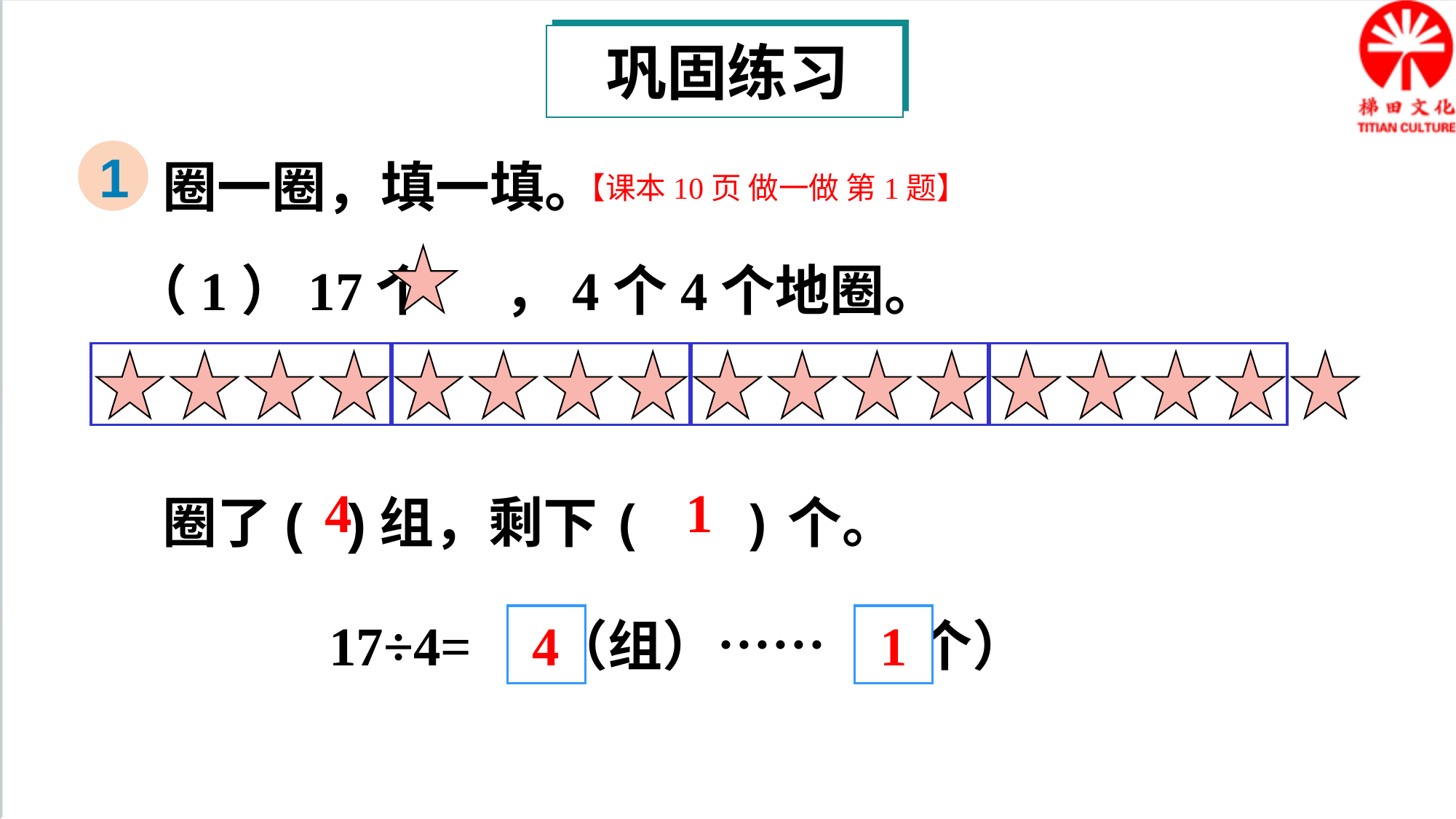

巩固练习
圈一圈，填一填。
1
【课本10页 做一做 第1题】
（1）17个      ，4个4个地圈。

圈了(   )组，剩下(   )个。
4
1

17÷4=     （组）……   （个）
4
1